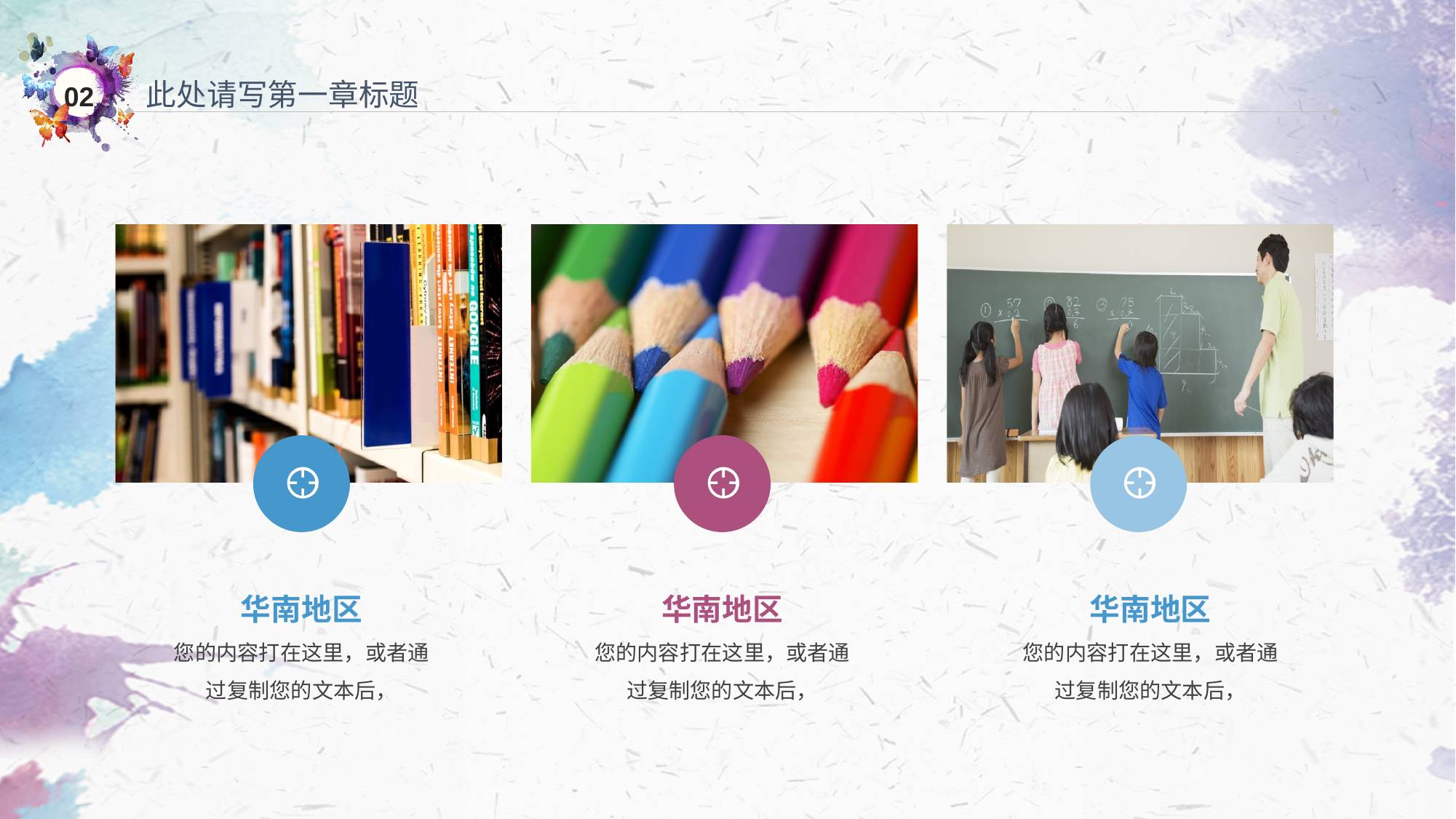

此处请写第一章标题

华南地区
您的内容打在这里，或者通过复制您的文本后，
华南地区
您的内容打在这里，或者通过复制您的文本后，
华南地区
您的内容打在这里，或者通过复制您的文本后，